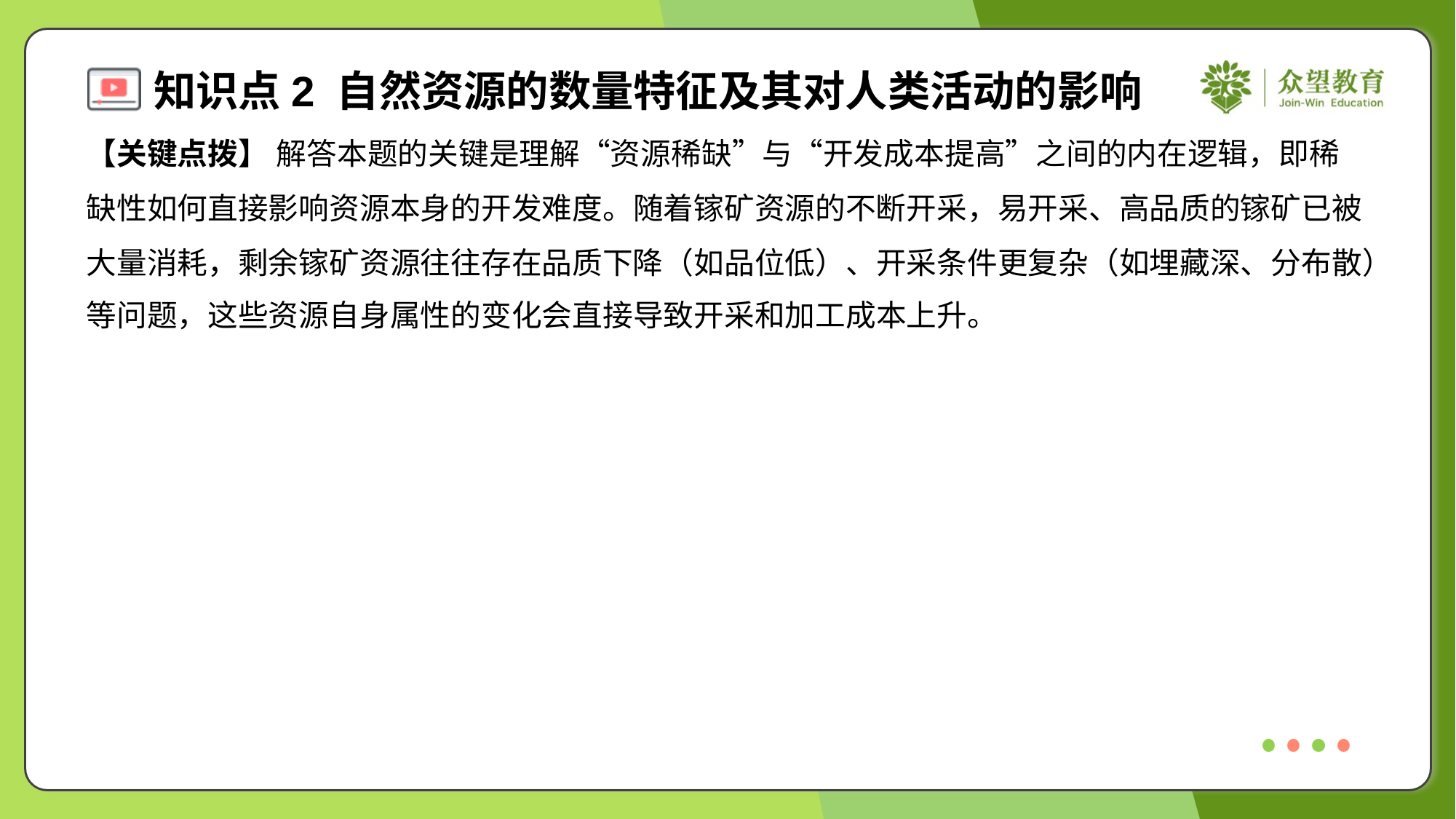

【关键点拨】 解答本题的关键是理解“资源稀缺”与“开发成本提高”之间的内在逻辑，即稀
缺性如何直接影响资源本身的开发难度。随着镓矿资源的不断开采，易开采、高品质的镓矿已被
大量消耗，剩余镓矿资源往往存在品质下降（如品位低）、开采条件更复杂（如埋藏深、分布散）
等问题，这些资源自身属性的变化会直接导致开采和加工成本上升。